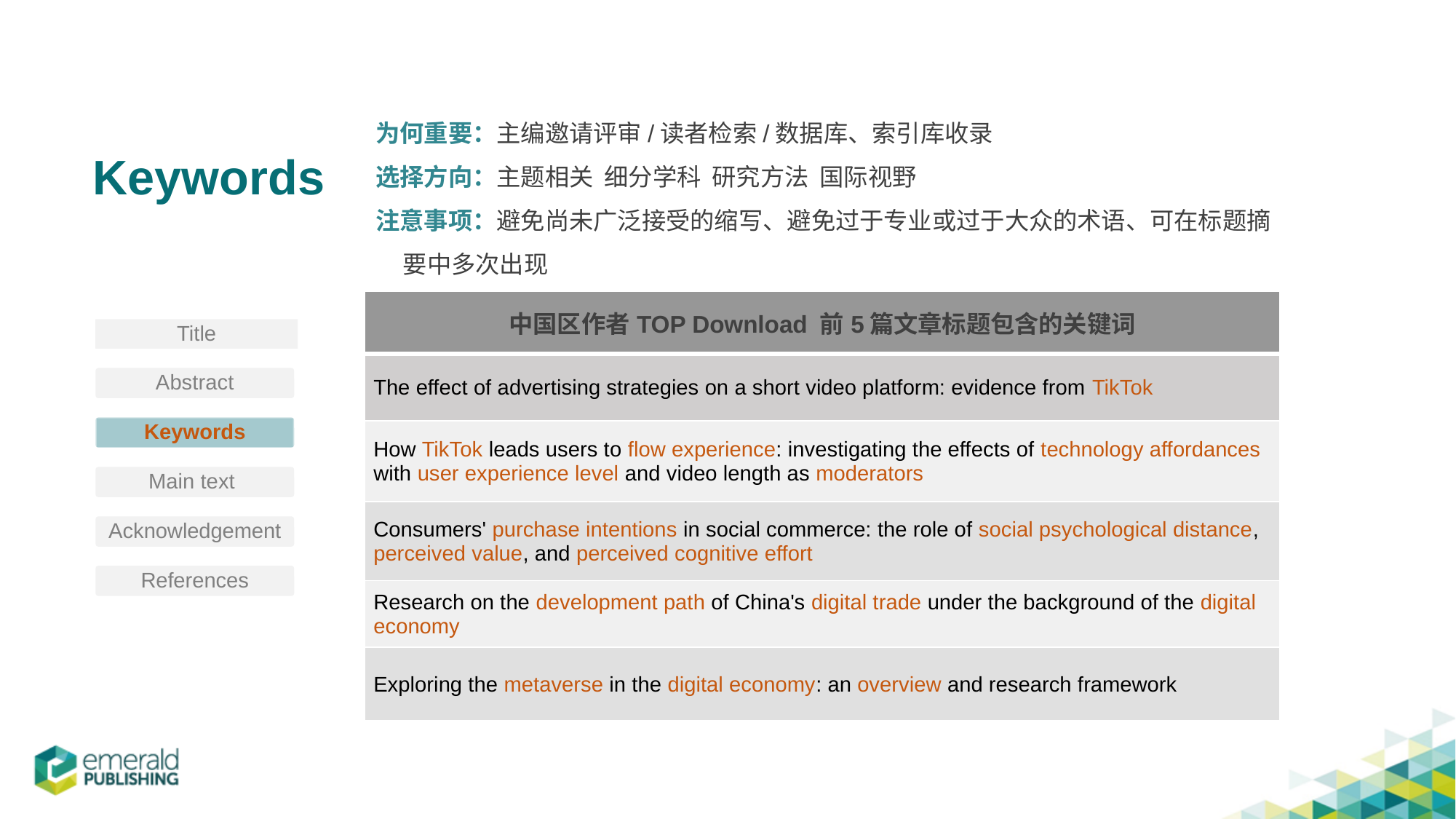

为何重要：主编邀请评审/读者检索/数据库、索引库收录
选择方向：主题相关  细分学科  研究方法  国际视野
注意事项：避免尚未广泛接受的缩写、避免过于专业或过于大众的术语、可在标题摘要中多次出现

# Keywords
| 中国区作者TOP Download 前5篇文章标题包含的关键词 |
| --- |
| The effect of advertising strategies on a short video platform: evidence from TikTok |
| How TikTok leads users to flow experience: investigating the effects of technology affordances with user experience level and video length as moderators |
| Consumers' purchase intentions in social commerce: the role of social psychological distance, perceived value, and perceived cognitive effort |
| Research on the development path of China's digital trade under the background of the digital economy |
| Exploring the metaverse in the digital economy: an overview and research framework |
Title

Abstract

Keywords

Main text

Acknowledgement

References